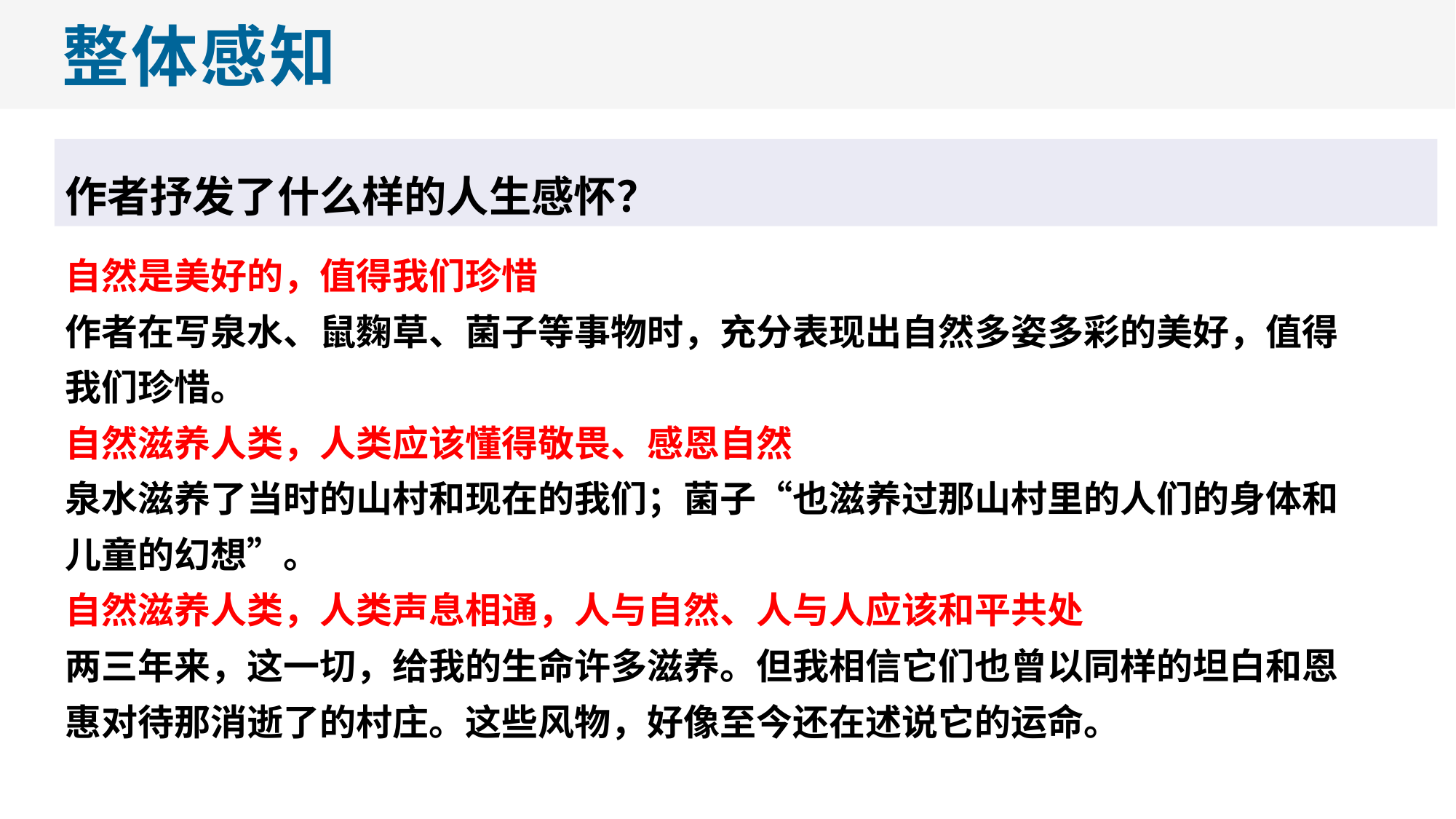

整体感知
作者抒发了什么样的人生感怀？
自然是美好的，值得我们珍惜
作者在写泉水、鼠麴草、菌子等事物时，充分表现出自然多姿多彩的美好，值得我们珍惜。
自然滋养人类，人类应该懂得敬畏、感恩自然
泉水滋养了当时的山村和现在的我们；菌子“也滋养过那山村里的人们的身体和儿童的幻想”。
自然滋养人类，人类声息相通，人与自然、人与人应该和平共处
两三年来，这一切，给我的生命许多滋养。但我相信它们也曾以同样的坦白和恩惠对待那消逝了的村庄。这些风物，好像至今还在述说它的运命。